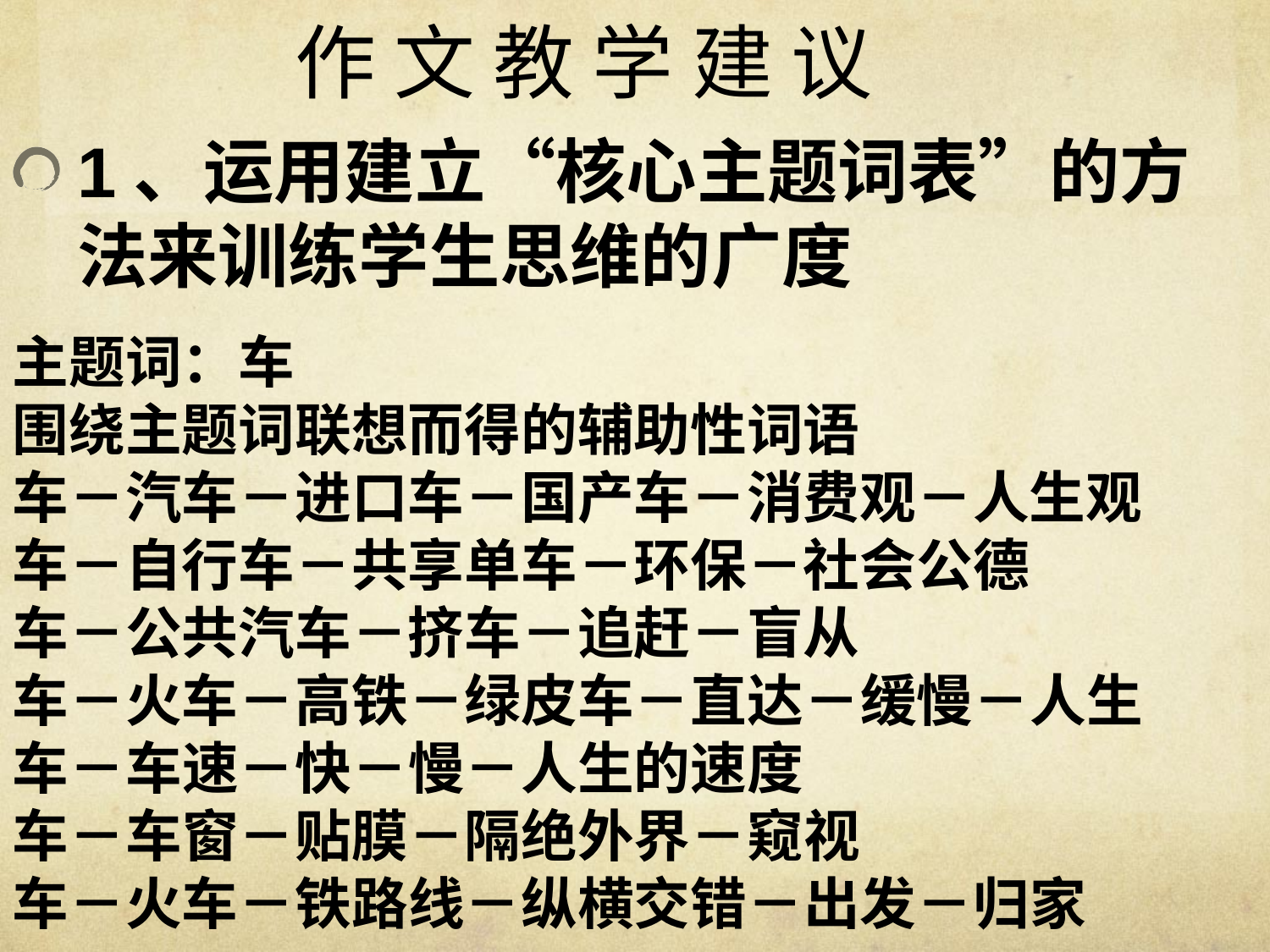

# 作 文 教 学 建 议
1、运用建立“核心主题词表”的方法来训练学生思维的广度
主题词：车
围绕主题词联想而得的辅助性词语
车－汽车－进口车－国产车－消费观－人生观
车－自行车－共享单车－环保－社会公德
车－公共汽车－挤车－追赶－盲从
车－火车－高铁－绿皮车－直达－缓慢－人生
车－车速－快－慢－人生的速度
车－车窗－贴膜－隔绝外界－窥视
车－火车－铁路线－纵横交错－出发－归家